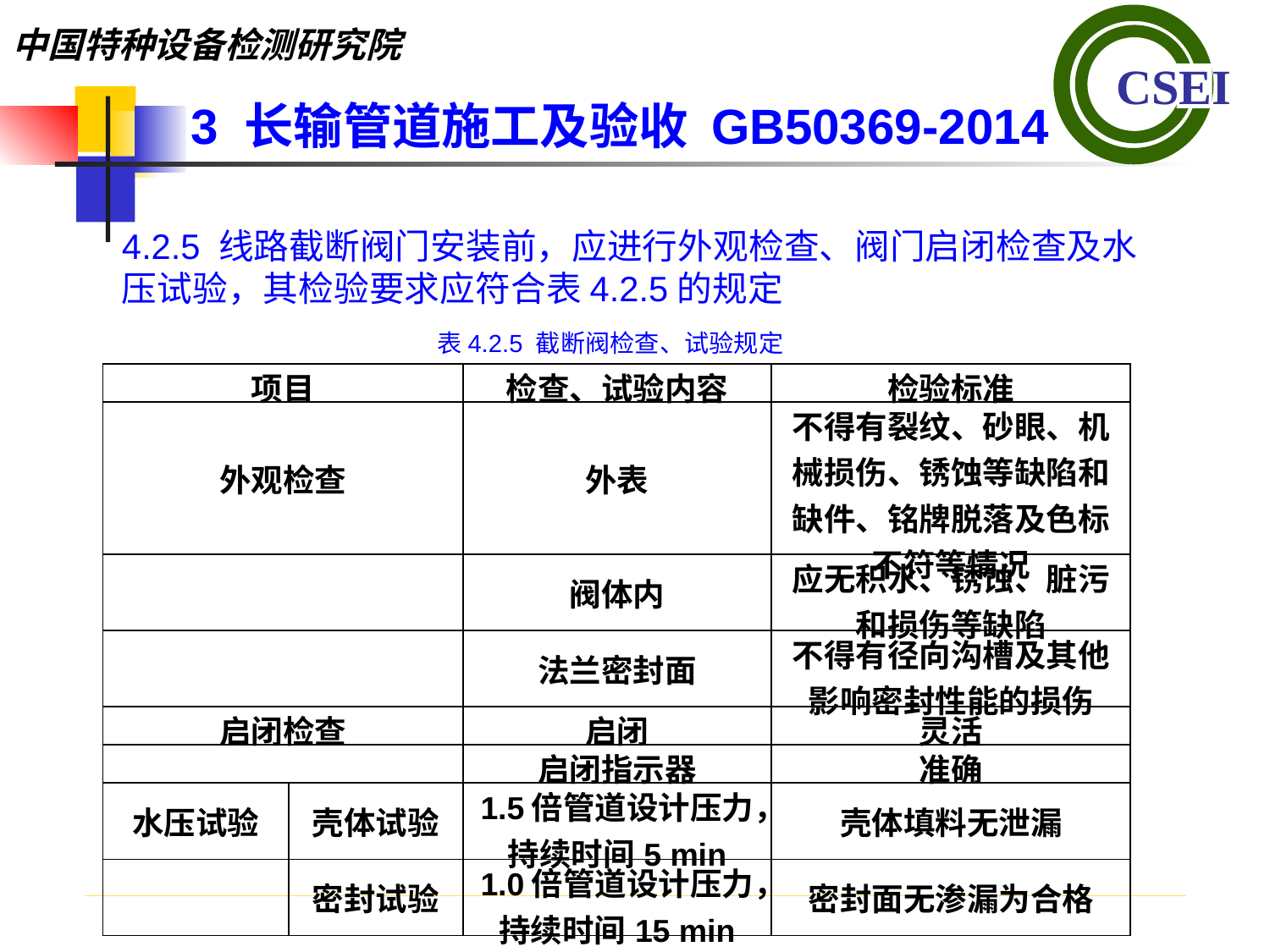

3 长输管道施工及验收 GB50369-2014
4.2.5 线路截断阀门安装前，应进行外观检查、阀门启闭检查及水压试验，其检验要求应符合表4.2.5的规定
表4.2.5 截断阀检查、试验规定
| 项目 |  | 检查、试验内容 | 检验标准 |
| --- | --- | --- | --- |
| 外观检查 |  | 外表 | 不得有裂纹、砂眼、机械损伤、锈蚀等缺陷和缺件、铭牌脱落及色标不符等情况 |
|  |  | 阀体内 | 应无积水、锈蚀、脏污和损伤等缺陷 |
|  |  | 法兰密封面 | 不得有径向沟槽及其他影响密封性能的损伤 |
| 启闭检查 |  | 启闭 | 灵活 |
|  |  | 启闭指示器 | 准确 |
| 水压试验 | 壳体试验 | 1.5倍管道设计压力，持续时间5 min | 壳体填料无泄漏 |
|  | 密封试验 | 1.0倍管道设计压力，持续时间15 min | 密封面无渗漏为合格 |